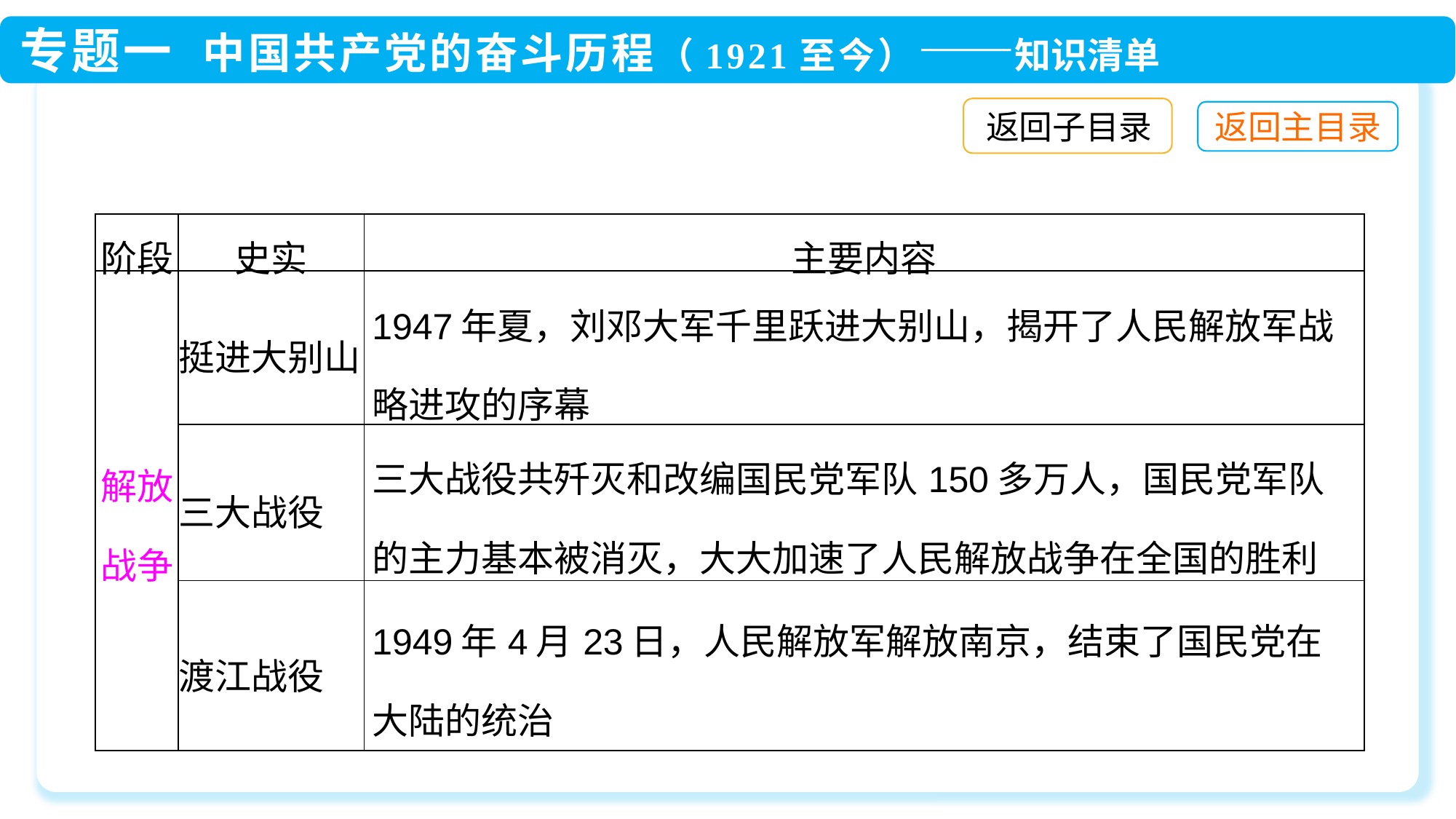

返回子目录
| 阶段 | 史实 | 主要内容 |
| --- | --- | --- |
| 解放战争 | 挺进大别山 | 1947年夏，刘邓大军千里跃进大别山，揭开了人民解放军战略进攻的序幕 |
|  | 三大战役 | 三大战役共歼灭和改编国民党军队150多万人，国民党军队的主力基本被消灭，大大加速了人民解放战争在全国的胜利 |
|  | 渡江战役 | 1949年4月23日，人民解放军解放南京，结束了国民党在大陆的统治 |